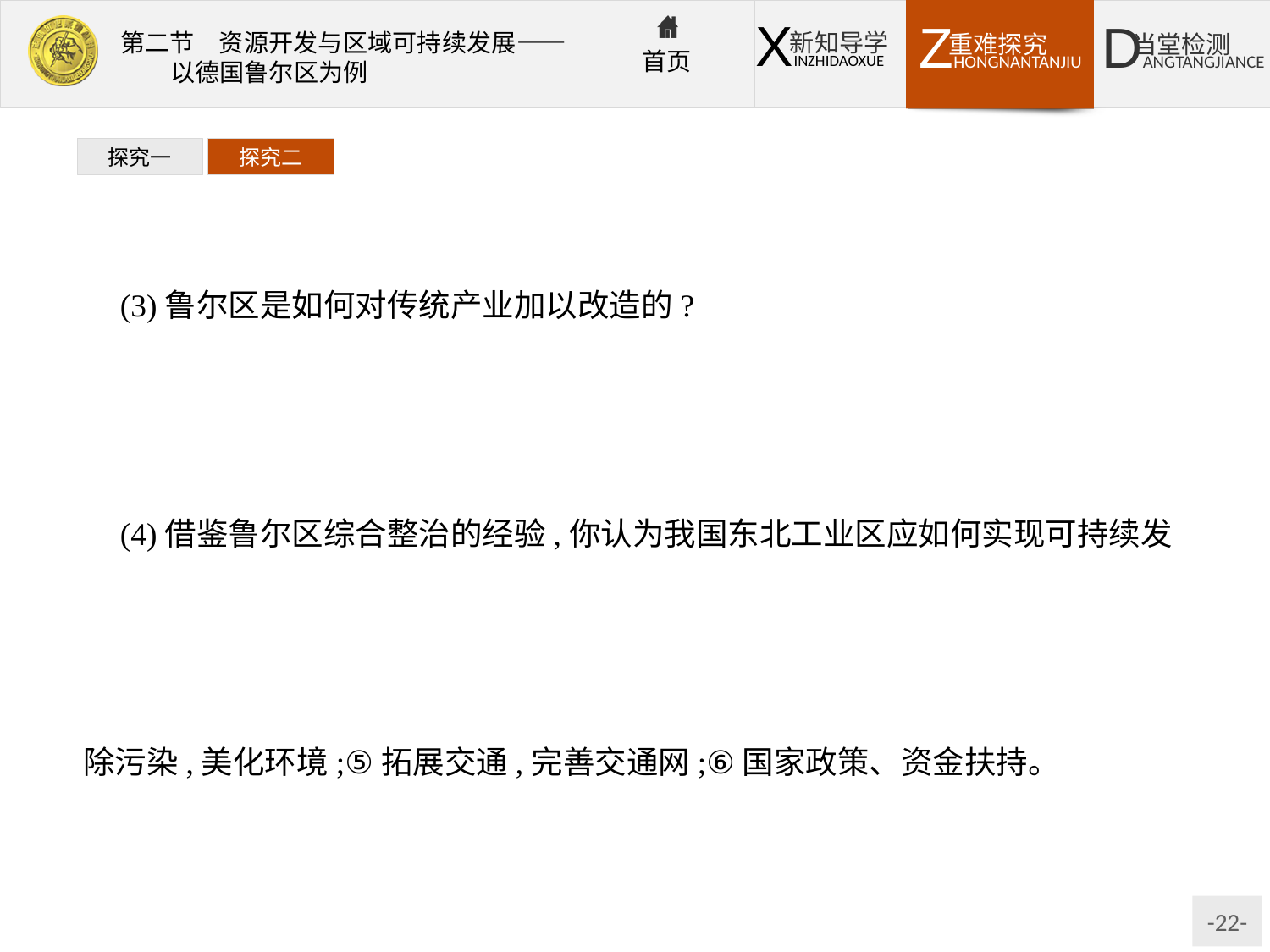

探究一
探究二
(3)鲁尔区是如何对传统产业加以改造的?
提示从20世纪60年代起,在政府资助下,鲁尔区对传统工业企业实行集中化、合理化的改造和整顿。例如,将采煤业集中到盈利多、机械化水平高的大矿井;调整企业的产品结构,提高产品技术含量。
(4)借鉴鲁尔区综合整治的经验,你认为我国东北工业区应如何实现可持续发展?
提示①调整工业结构,加强新兴工业和第三产业的发展;②发展科技,提高现有企业的竞争力;③对国有企业进行改造,处理好下岗人员的再就业问题;④消除污染,美化环境;⑤拓展交通,完善交通网;⑥国家政策、资金扶持。